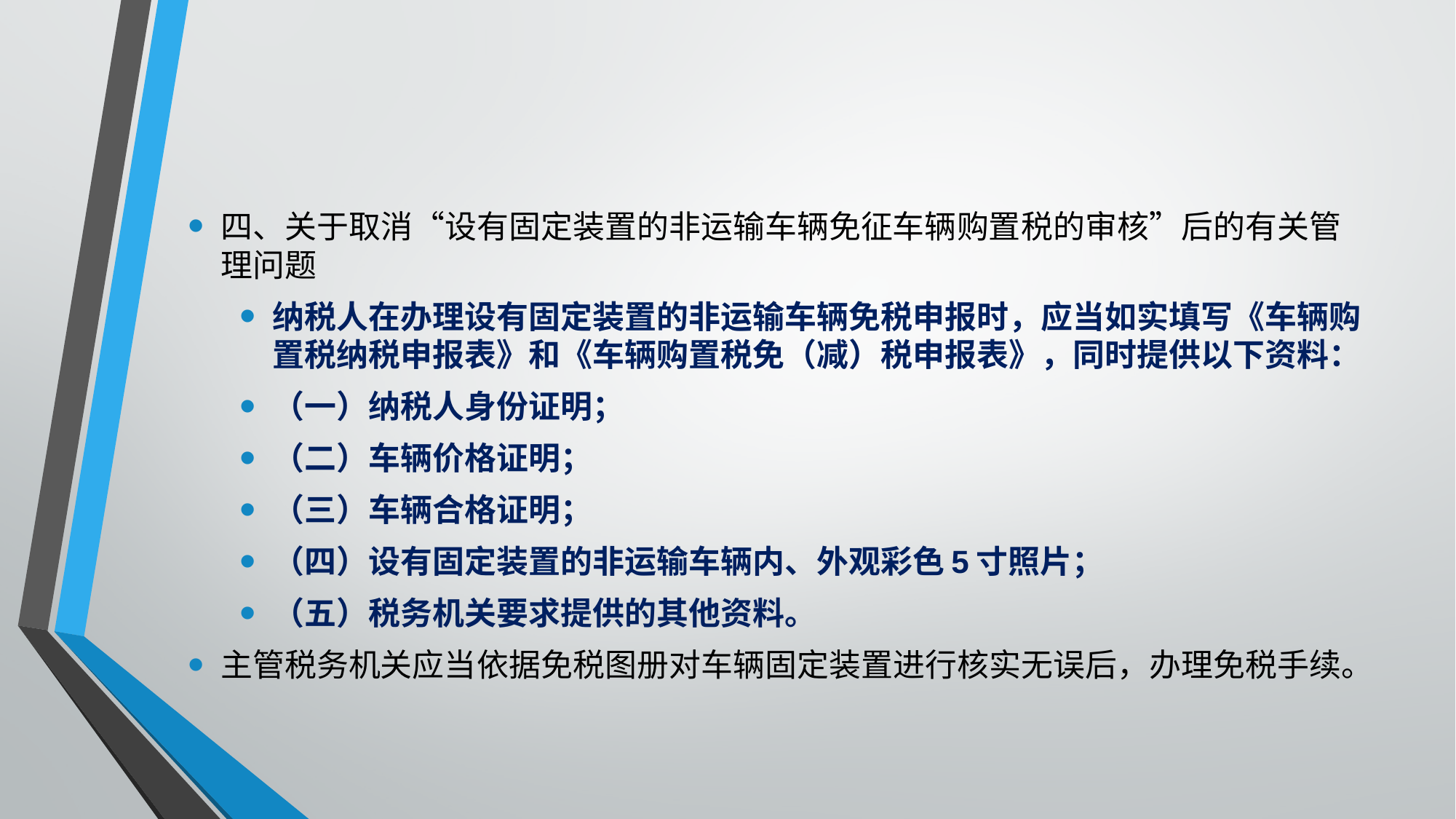

#
四、关于取消“设有固定装置的非运输车辆免征车辆购置税的审核”后的有关管理问题
纳税人在办理设有固定装置的非运输车辆免税申报时，应当如实填写《车辆购置税纳税申报表》和《车辆购置税免（减）税申报表》，同时提供以下资料：
（一）纳税人身份证明；
（二）车辆价格证明；
（三）车辆合格证明；
（四）设有固定装置的非运输车辆内、外观彩色5寸照片；
（五）税务机关要求提供的其他资料。
主管税务机关应当依据免税图册对车辆固定装置进行核实无误后，办理免税手续。